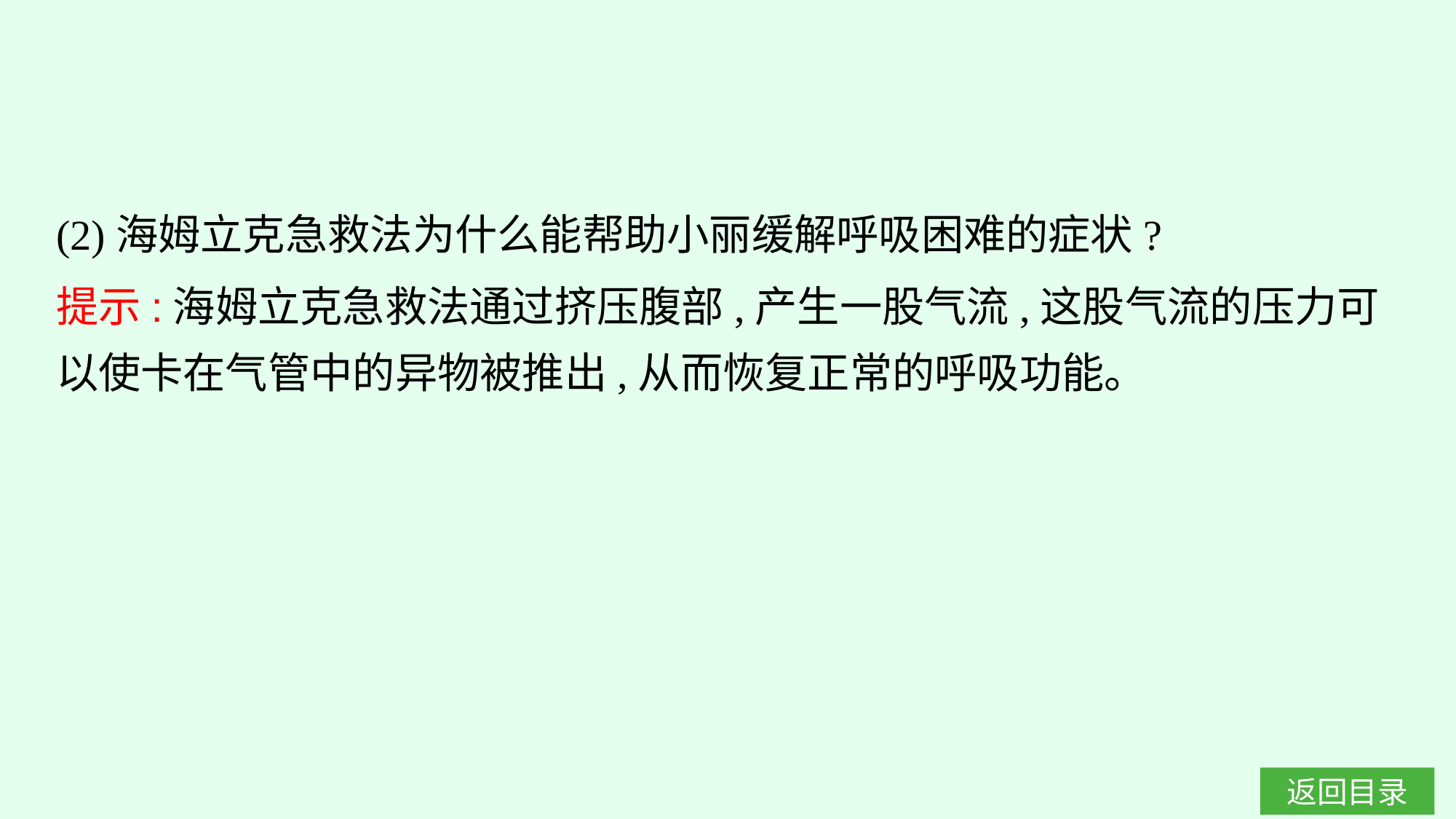

(2)海姆立克急救法为什么能帮助小丽缓解呼吸困难的症状?
提示:海姆立克急救法通过挤压腹部,产生一股气流,这股气流的压力可以使卡在气管中的异物被推出,从而恢复正常的呼吸功能。